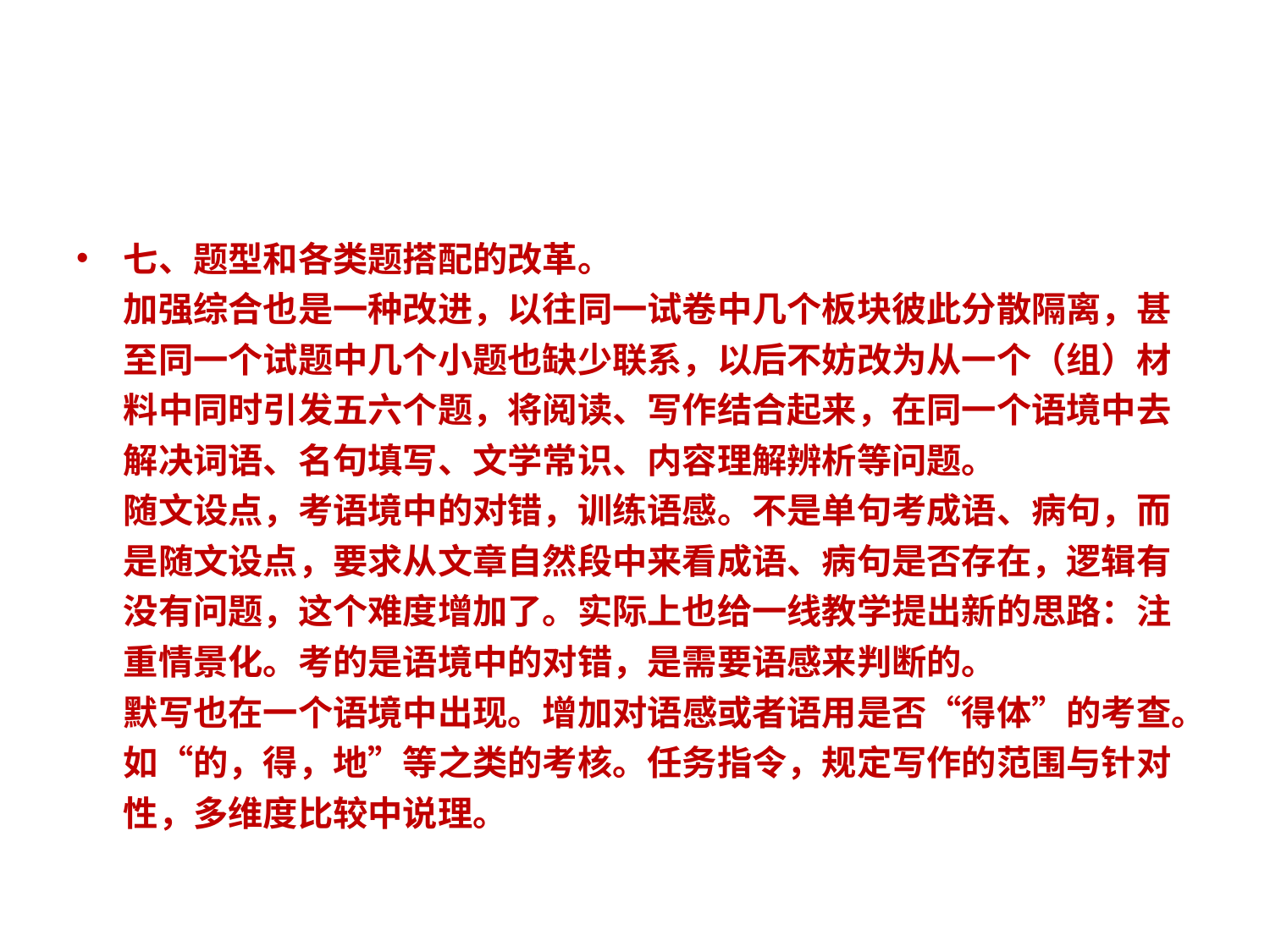

#
七、题型和各类题搭配的改革。
加强综合也是一种改进，以往同一试卷中几个板块彼此分散隔离，甚至同一个试题中几个小题也缺少联系，以后不妨改为从一个（组）材料中同时引发五六个题，将阅读、写作结合起来，在同一个语境中去解决词语、名句填写、文学常识、内容理解辨析等问题。
随文设点，考语境中的对错，训练语感。不是单句考成语、病句，而是随文设点，要求从文章自然段中来看成语、病句是否存在，逻辑有没有问题，这个难度增加了。实际上也给一线教学提出新的思路：注重情景化。考的是语境中的对错，是需要语感来判断的。
默写也在一个语境中出现。增加对语感或者语用是否“得体”的考查。如“的，得，地”等之类的考核。任务指令，规定写作的范围与针对性，多维度比较中说理。